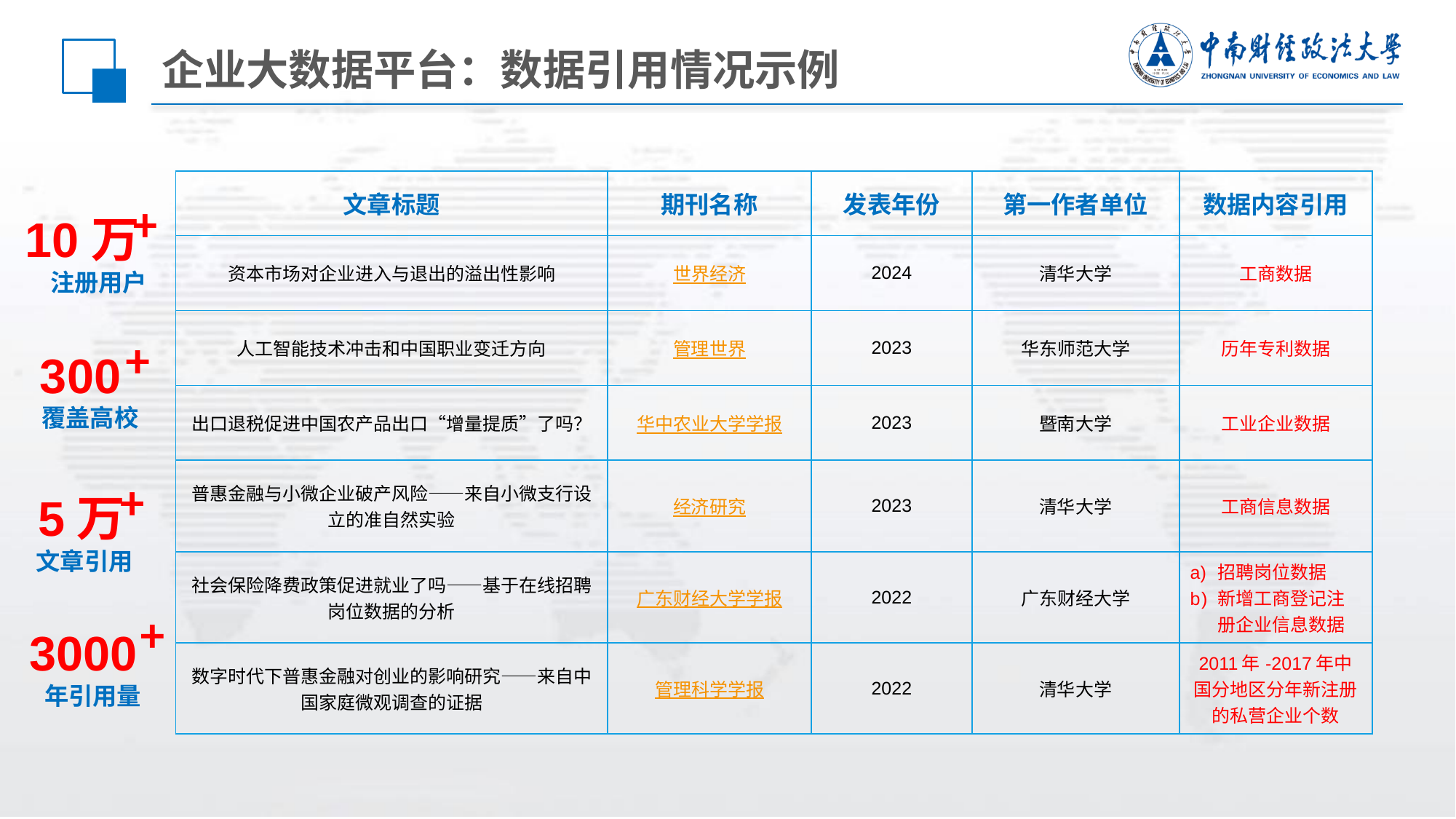

企业大数据平台：数据引用情况示例
| 文章标题 | 期刊名称 | 发表年份 | 第一作者单位 | 数据内容引用 |
| --- | --- | --- | --- | --- |
| 资本市场对企业进入与退出的溢出性影响 | 世界经济 | 2024 | 清华大学 | 工商数据 |
| 人工智能技术冲击和中国职业变迁方向 | 管理世界 | 2023 | 华东师范大学 | 历年专利数据 |
| 出口退税促进中国农产品出口“增量提质”了吗？ | 华中农业大学学报 | 2023 | 暨南大学 | 工业企业数据 |
| 普惠金融与小微企业破产风险——来自小微支行设立的准自然实验 | 经济研究 | 2023 | 清华大学 | 工商信息数据 |
| 社会保险降费政策促进就业了吗——基于在线招聘岗位数据的分析 | 广东财经大学学报 | 2022 | 广东财经大学 | 招聘岗位数据 新增工商登记注册企业信息数据 |
| 数字时代下普惠金融对创业的影响研究——来自中国家庭微观调查的证据 | 管理科学学报 | 2022 | 清华大学 | 2011年-2017年中国分地区分年新注册的私营企业个数 |
+
10万
     注册用户
+
 300
     覆盖高校
+
  5万
     文章引用
+
 3000
     年引用量